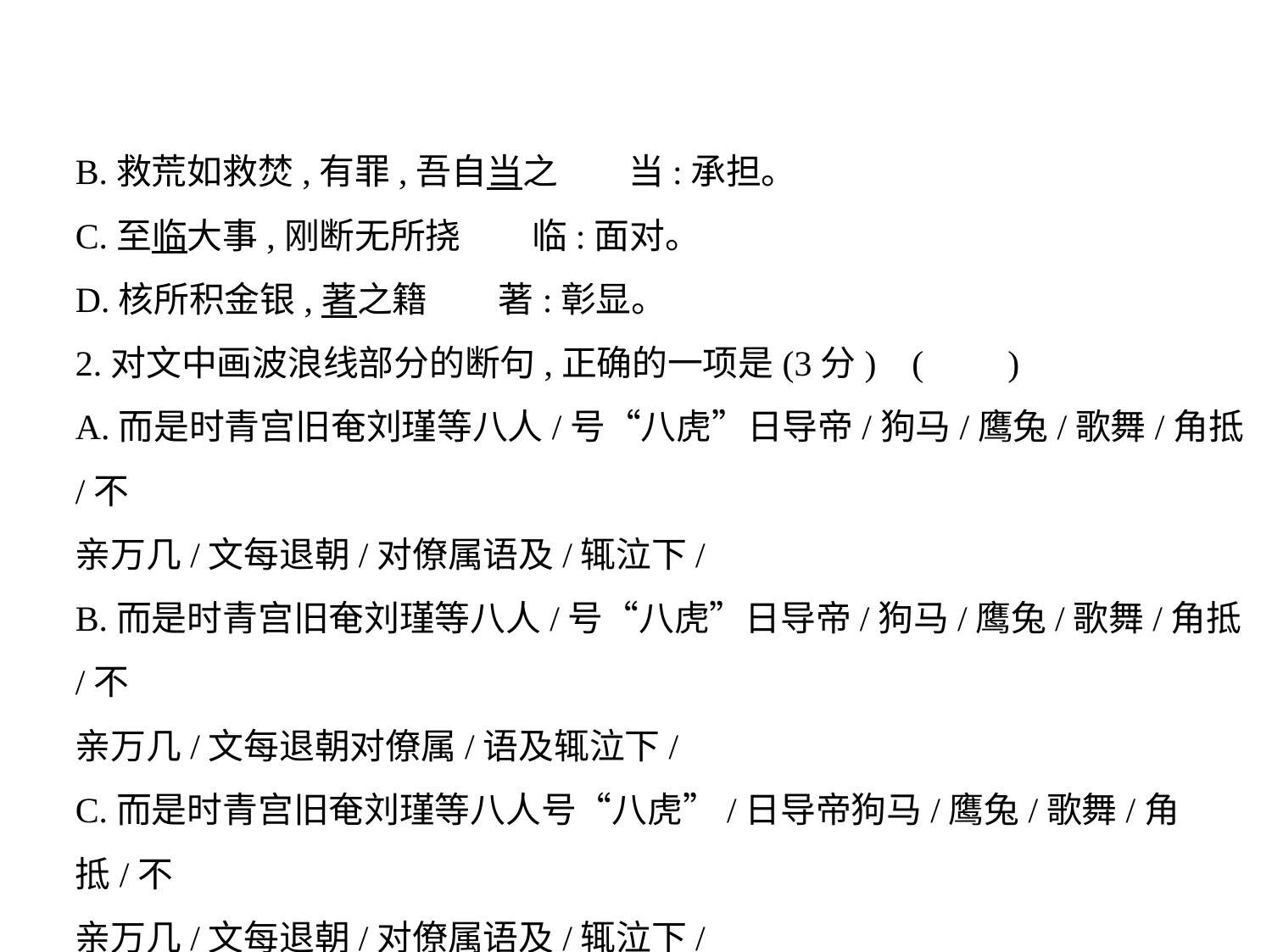

B.救荒如救焚,有罪,吾自当之　　当:承担。
C.至临大事,刚断无所挠　　临:面对。
D.核所积金银,著之籍　　著:彰显。
2.对文中画波浪线部分的断句,正确的一项是(3分) (　    )
A.而是时青宫旧奄刘瑾等八人/号“八虎”日导帝/狗马/鹰兔/歌舞/角抵/不
亲万几/文每退朝/对僚属语及/辄泣下/
B.而是时青宫旧奄刘瑾等八人/号“八虎”日导帝/狗马/鹰兔/歌舞/角抵/不
亲万几/文每退朝对僚属/语及辄泣下/
C.而是时青宫旧奄刘瑾等八人号“八虎”/日导帝狗马/鹰兔/歌舞/角抵/不
亲万几/文每退朝/对僚属语及/辄泣下/
D.而是时青宫旧奄刘瑾等八人号“八虎”/日导帝狗马/鹰兔/歌舞/角抵/不
亲万几/文每退朝对僚属/语及辄泣下/